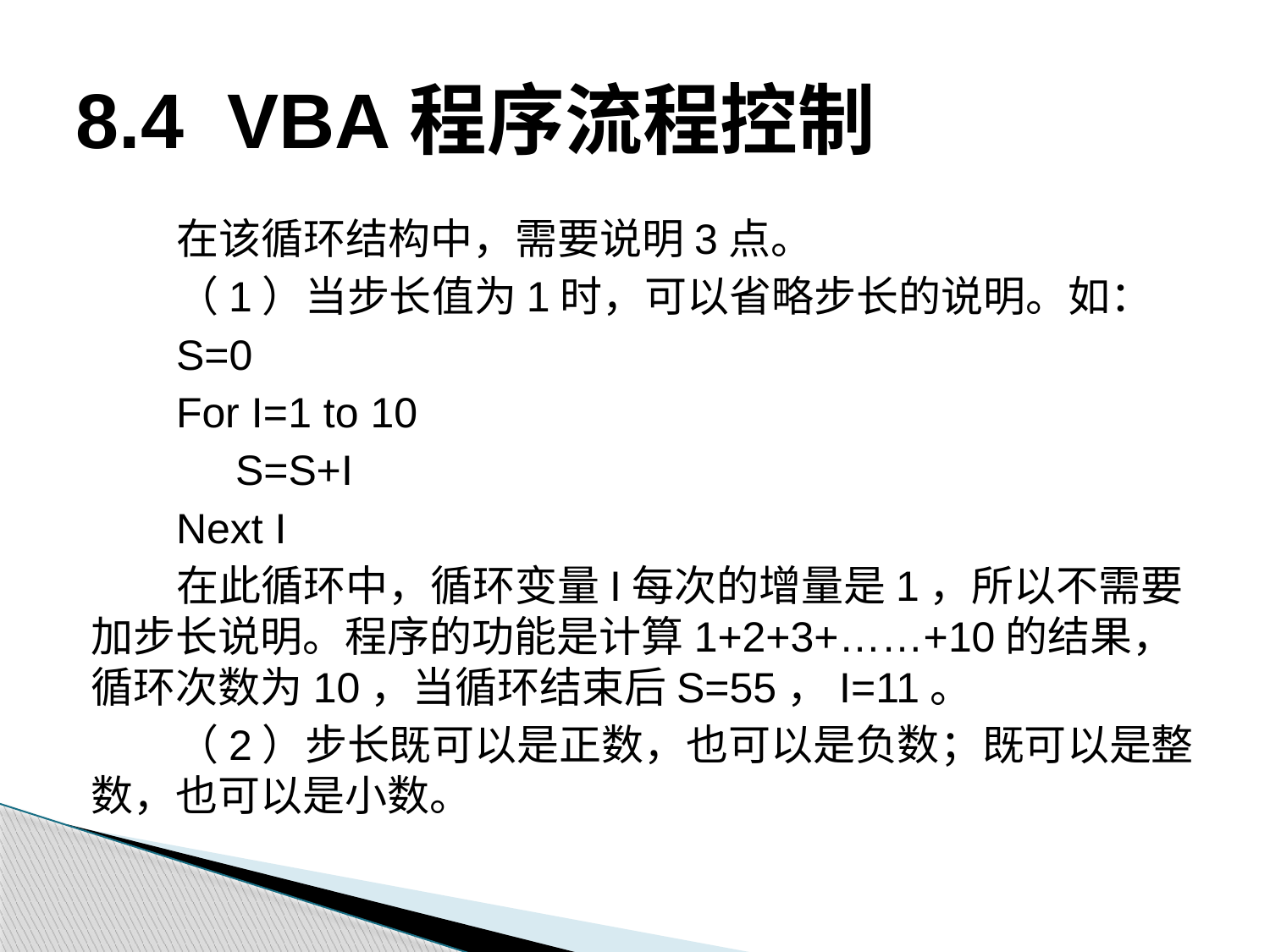

# 8.4  VBA程序流程控制
在该循环结构中，需要说明3点。
（1）当步长值为1时，可以省略步长的说明。如：
S=0
For I=1 to 10
     S=S+I
Next I
在此循环中，循环变量I每次的增量是1，所以不需要加步长说明。程序的功能是计算1+2+3+……+10的结果，循环次数为10，当循环结束后S=55，I=11。
（2）步长既可以是正数，也可以是负数；既可以是整数，也可以是小数。